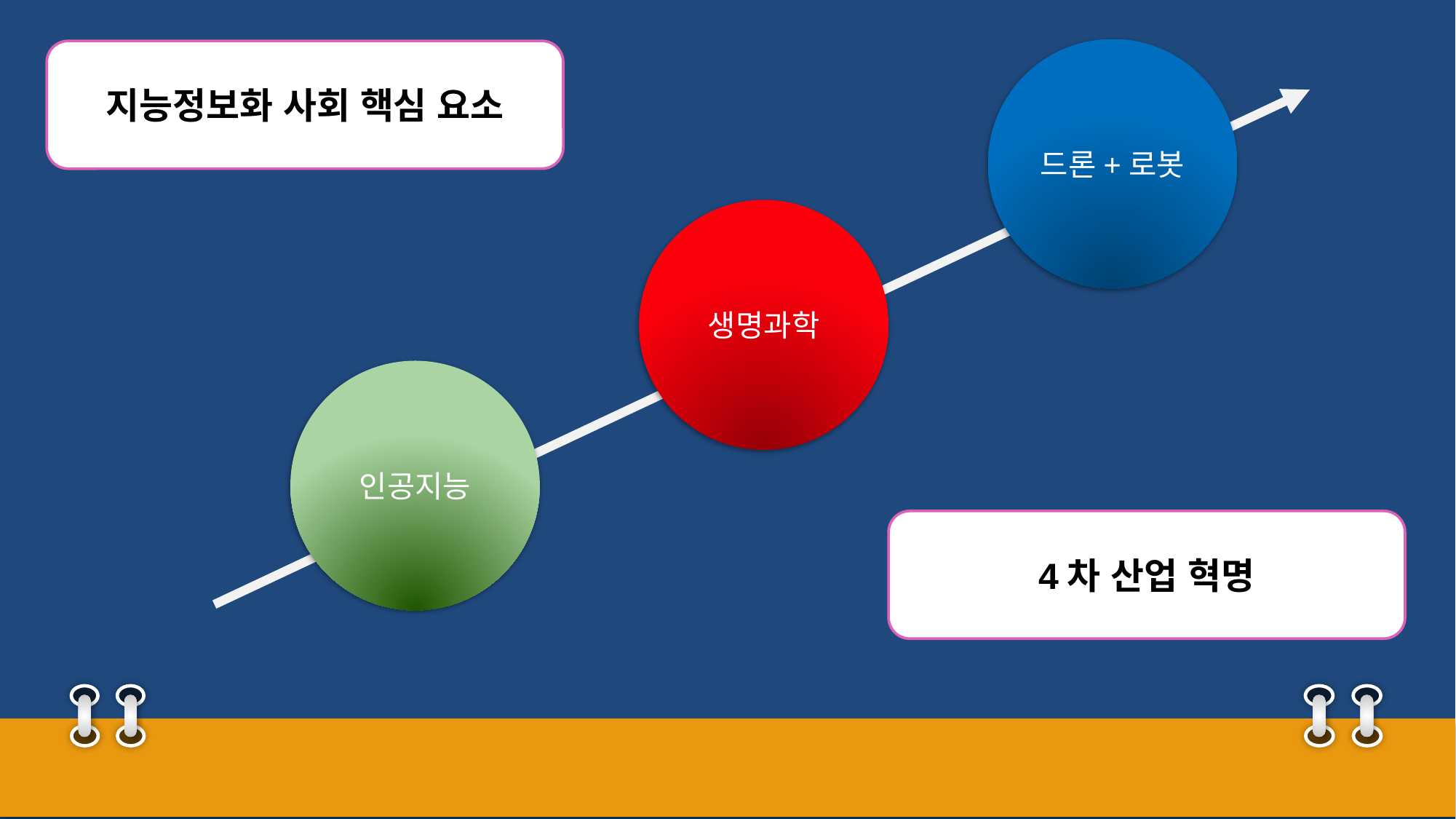

드론+로봇
지능정보화 사회 핵심 요소
생명과학
인공지능
4차 산업 혁명